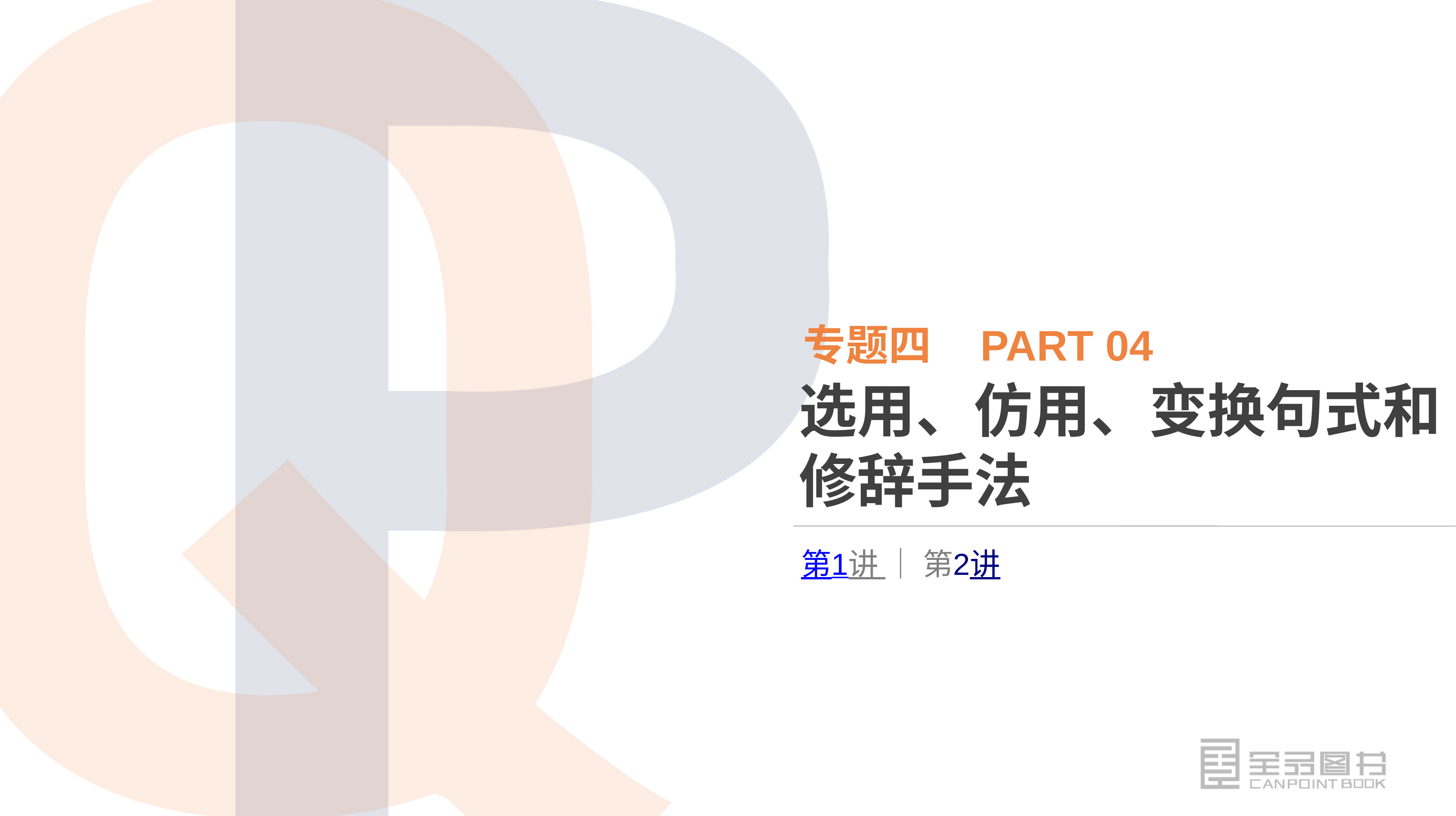

专题四    PART 04
选用、仿用、变换句式和修辞手法
第1讲 │ 第2讲